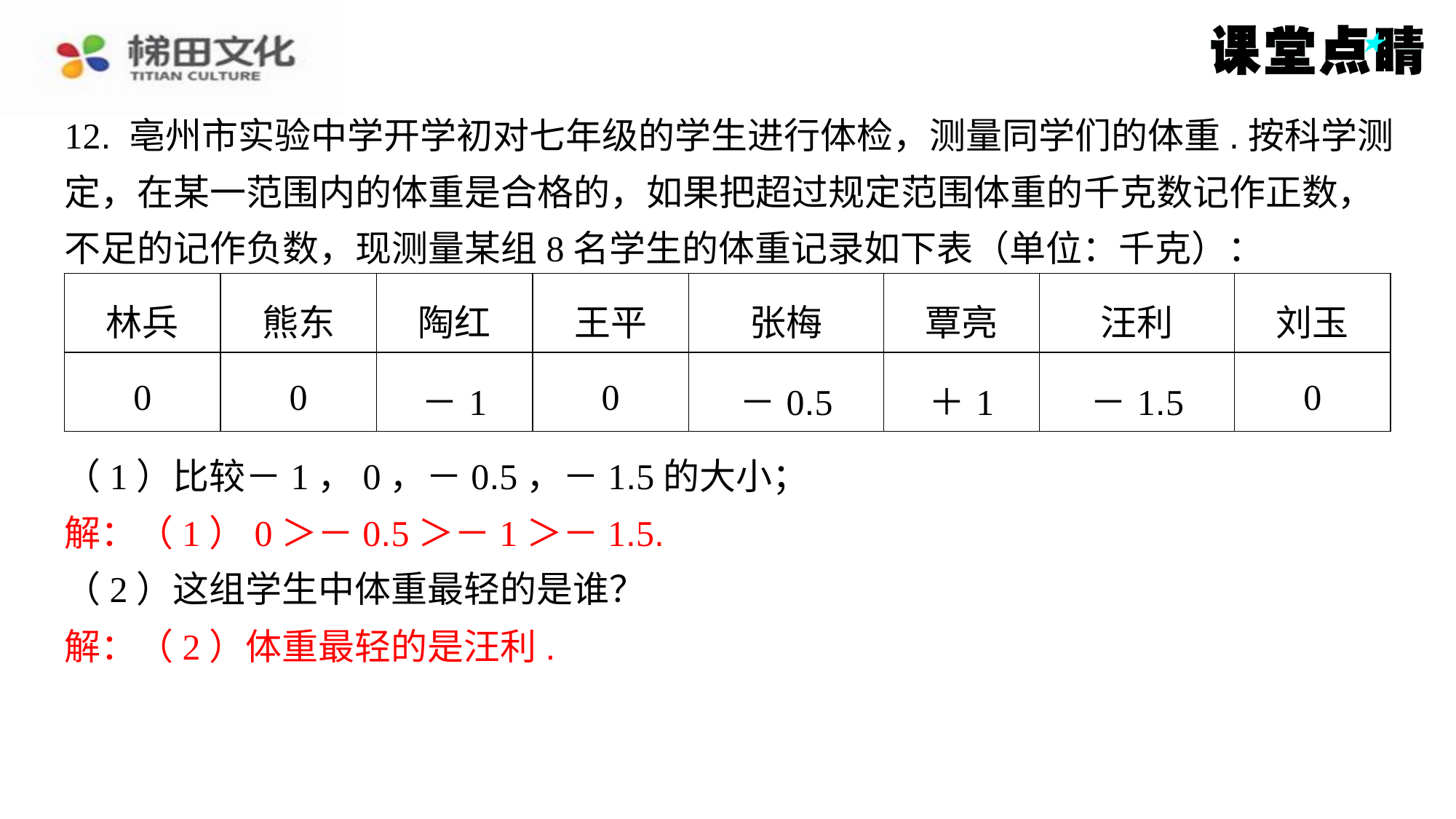

12. 亳州市实验中学开学初对七年级的学生进行体检，测量同学们的体重.按科学测
定，在某一范围内的体重是合格的，如果把超过规定范围体重的千克数记作正数，
不足的记作负数，现测量某组8名学生的体重记录如下表（单位：千克）：
| 林兵 | 熊东 | 陶红 | 王平 | 张梅 | 覃亮 | 汪利 | 刘玉 |
| --- | --- | --- | --- | --- | --- | --- | --- |
| 0 | 0 | －1 | 0 | －0.5 | ＋1 | －1.5 | 0 |
（1）比较－1，0，－0.5，－1.5的大小；
解：（1）0＞－0.5＞－1＞－1.5.
（2）这组学生中体重最轻的是谁？
解：（2）体重最轻的是汪利.
解：（1）0＞－0.5＞－1＞－1.5.
解：（2）体重最轻的是汪利.